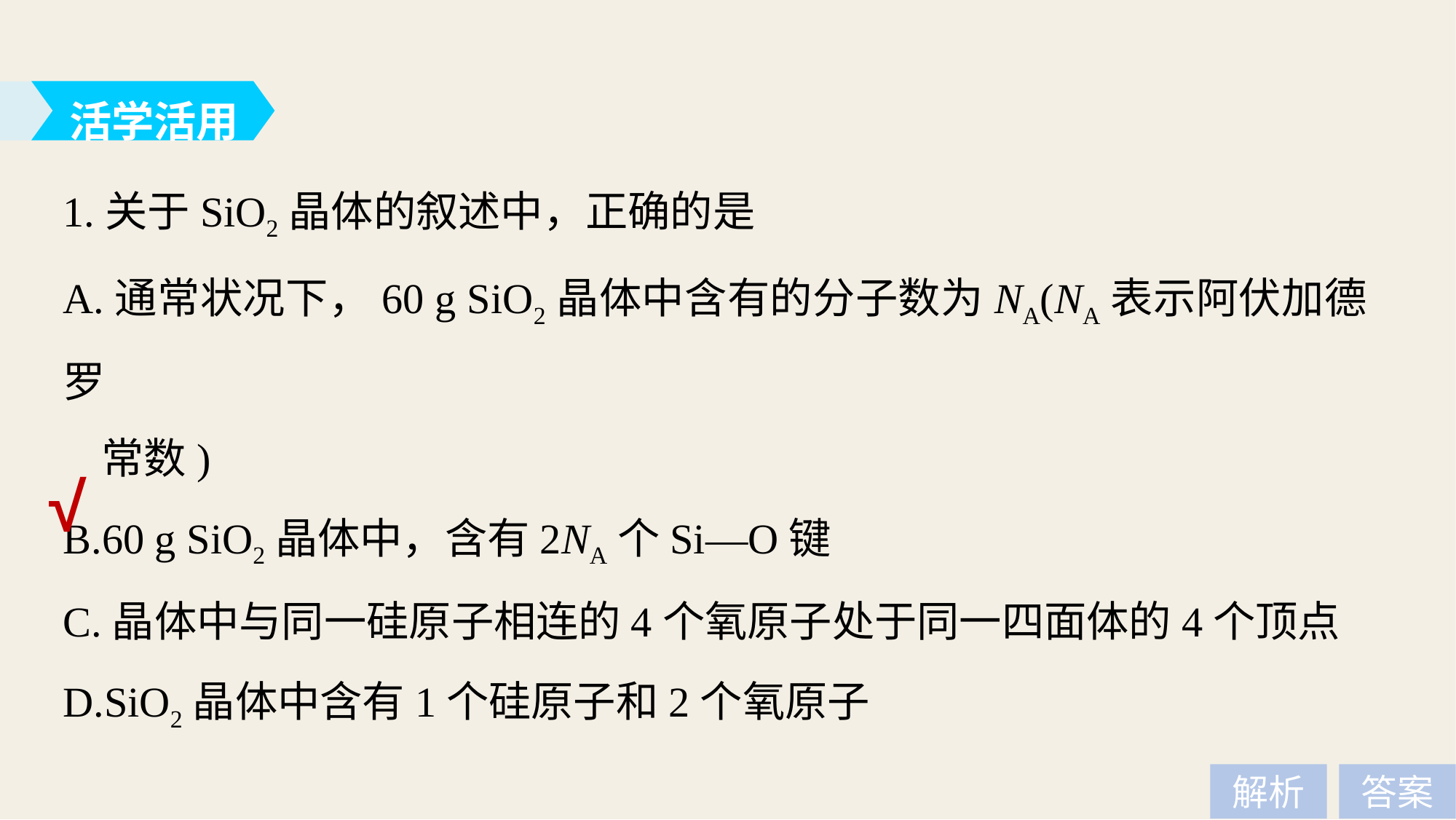

活学活用

1.关于SiO2晶体的叙述中，正确的是
A.通常状况下，60 g SiO2晶体中含有的分子数为NA(NA表示阿伏加德罗
   常数)
B.60 g SiO2晶体中，含有2NA个Si—O键
C.晶体中与同一硅原子相连的4个氧原子处于同一四面体的4个顶点
D.SiO2晶体中含有1个硅原子和2个氧原子
√
解析
答案